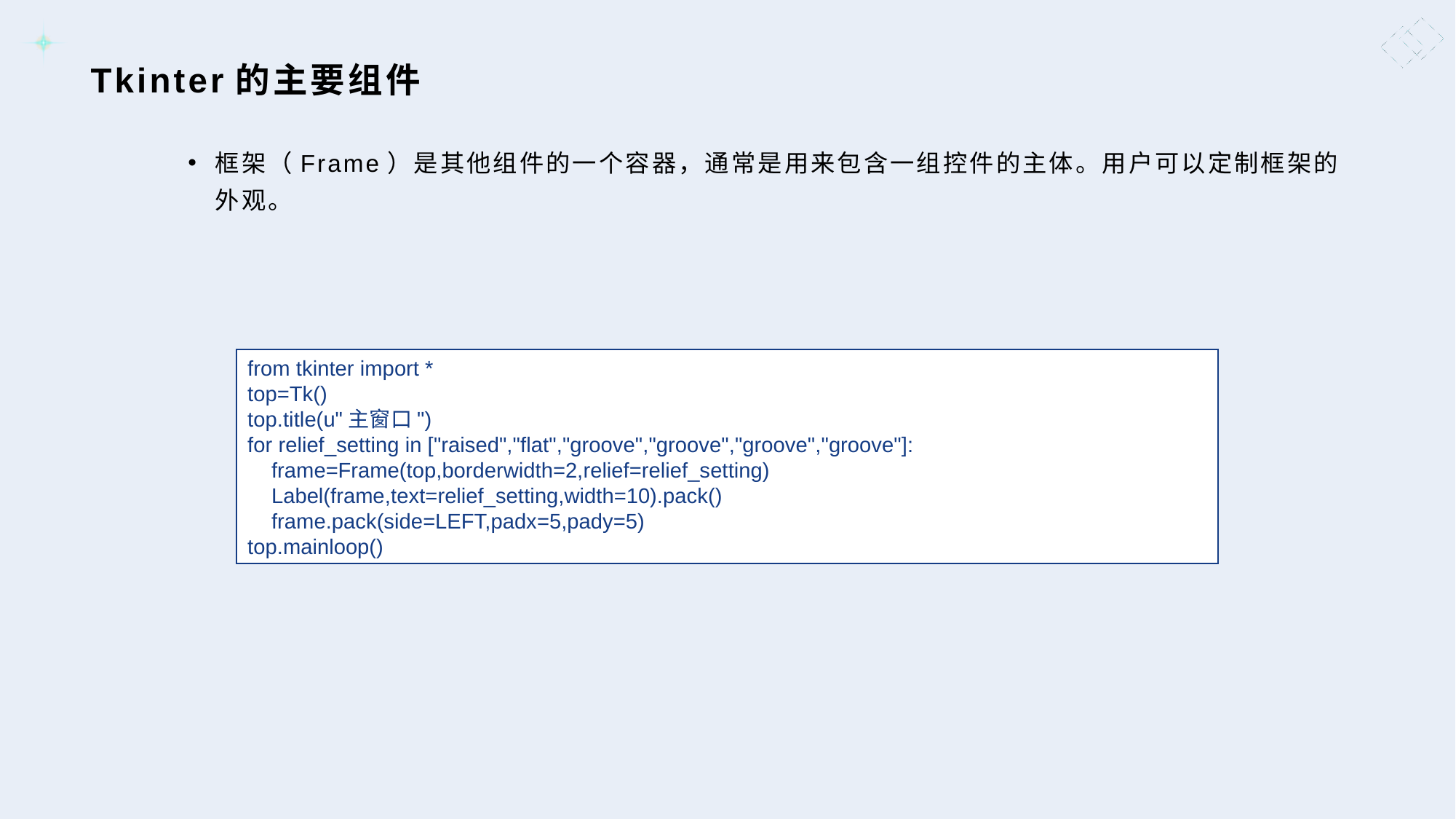

# Tkinter的主要组件
框架（Frame）是其他组件的一个容器，通常是用来包含一组控件的主体。用户可以定制框架的外观。

from tkinter import *
top=Tk()
top.title(u"主窗口")
for relief_setting in ["raised","flat","groove","groove","groove","groove"]:
    frame=Frame(top,borderwidth=2,relief=relief_setting)
    Label(frame,text=relief_setting,width=10).pack()
    frame.pack(side=LEFT,padx=5,pady=5)
top.mainloop()